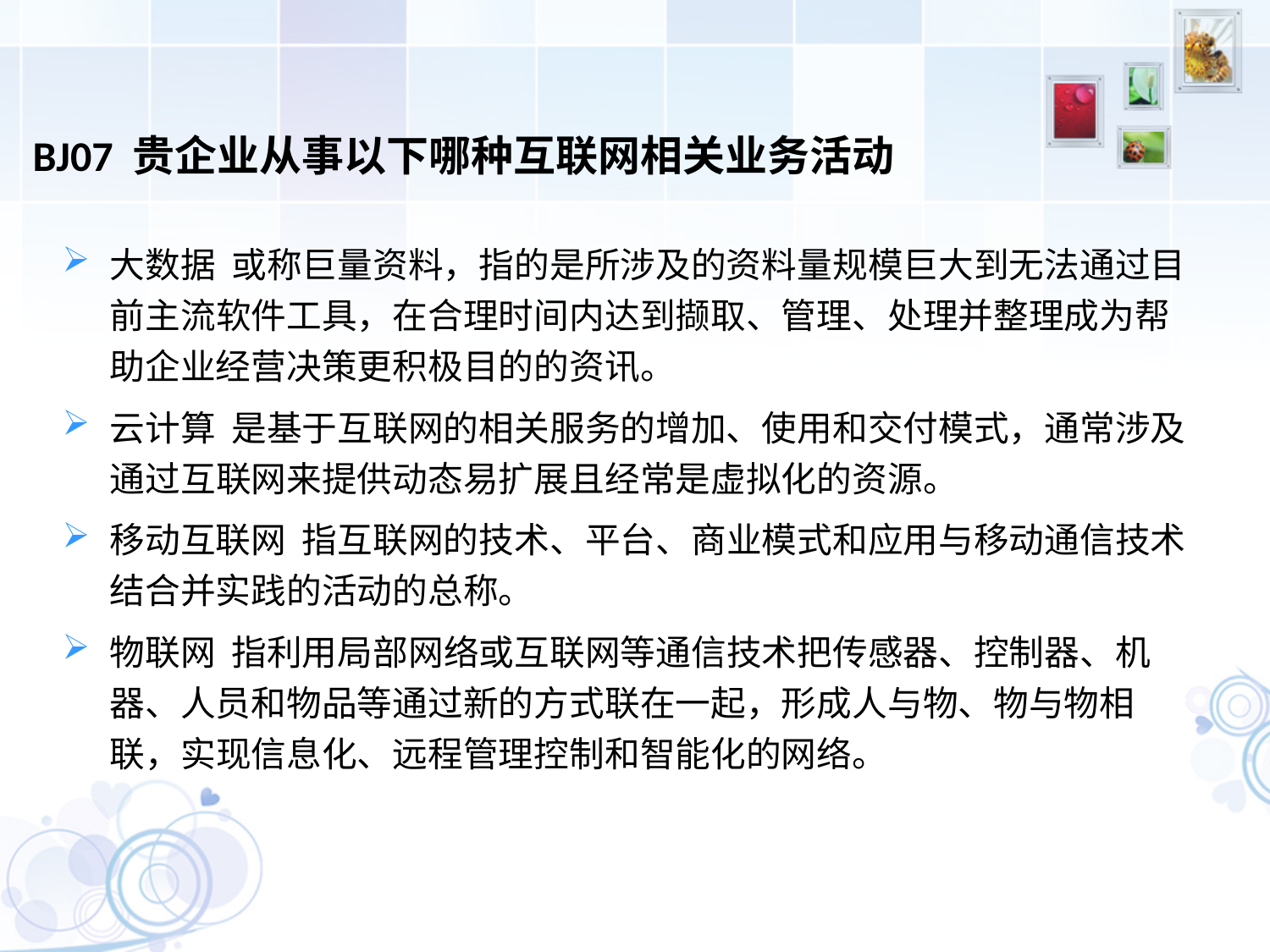

BJ07 贵企业从事以下哪种互联网相关业务活动
大数据  或称巨量资料，指的是所涉及的资料量规模巨大到无法通过目前主流软件工具，在合理时间内达到撷取、管理、处理并整理成为帮助企业经营决策更积极目的的资讯。
云计算  是基于互联网的相关服务的增加、使用和交付模式，通常涉及通过互联网来提供动态易扩展且经常是虚拟化的资源。
移动互联网  指互联网的技术、平台、商业模式和应用与移动通信技术结合并实践的活动的总称。
物联网  指利用局部网络或互联网等通信技术把传感器、控制器、机器、人员和物品等通过新的方式联在一起，形成人与物、物与物相联，实现信息化、远程管理控制和智能化的网络。